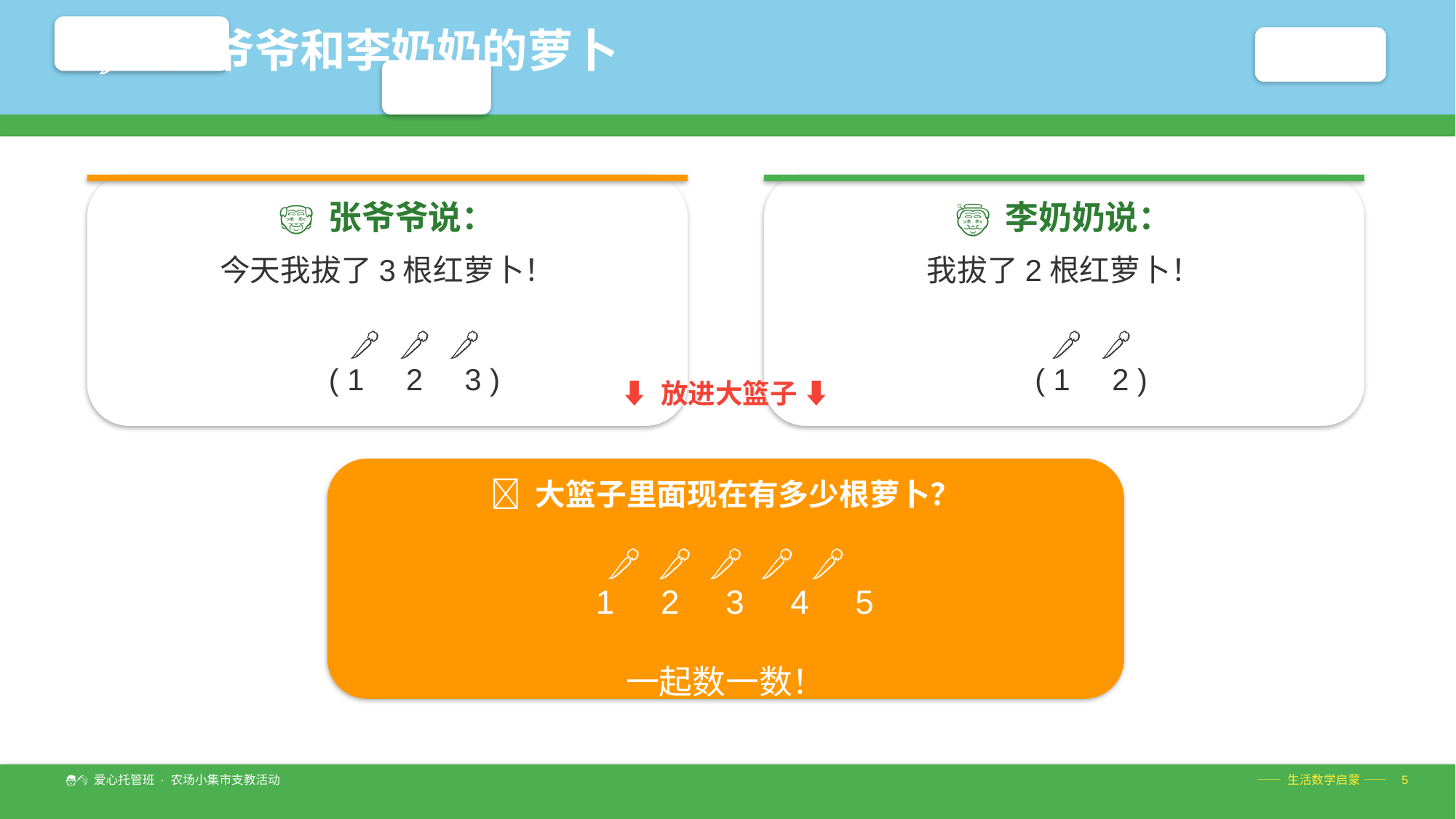

🥕 张爷爷和李奶奶的萝卜

👴 张爷爷说：
👵 李奶奶说：
今天我拔了3根红萝卜！
        🥕   🥕   🥕
       ( 1     2     3 )
我拔了2根红萝卜！
        🥕   🥕
       ( 1     2 )
⬇️ 放进大篮子 ⬇️

🧺 大篮子里面现在有多少根萝卜？
🥕  🥕  🥕  🥕  🥕
  1     2     3     4     5
一起数一数！

🧑‍🌾 爱心托管班 · 农场小集市支教活动
—— 生活数学启蒙 ——    5